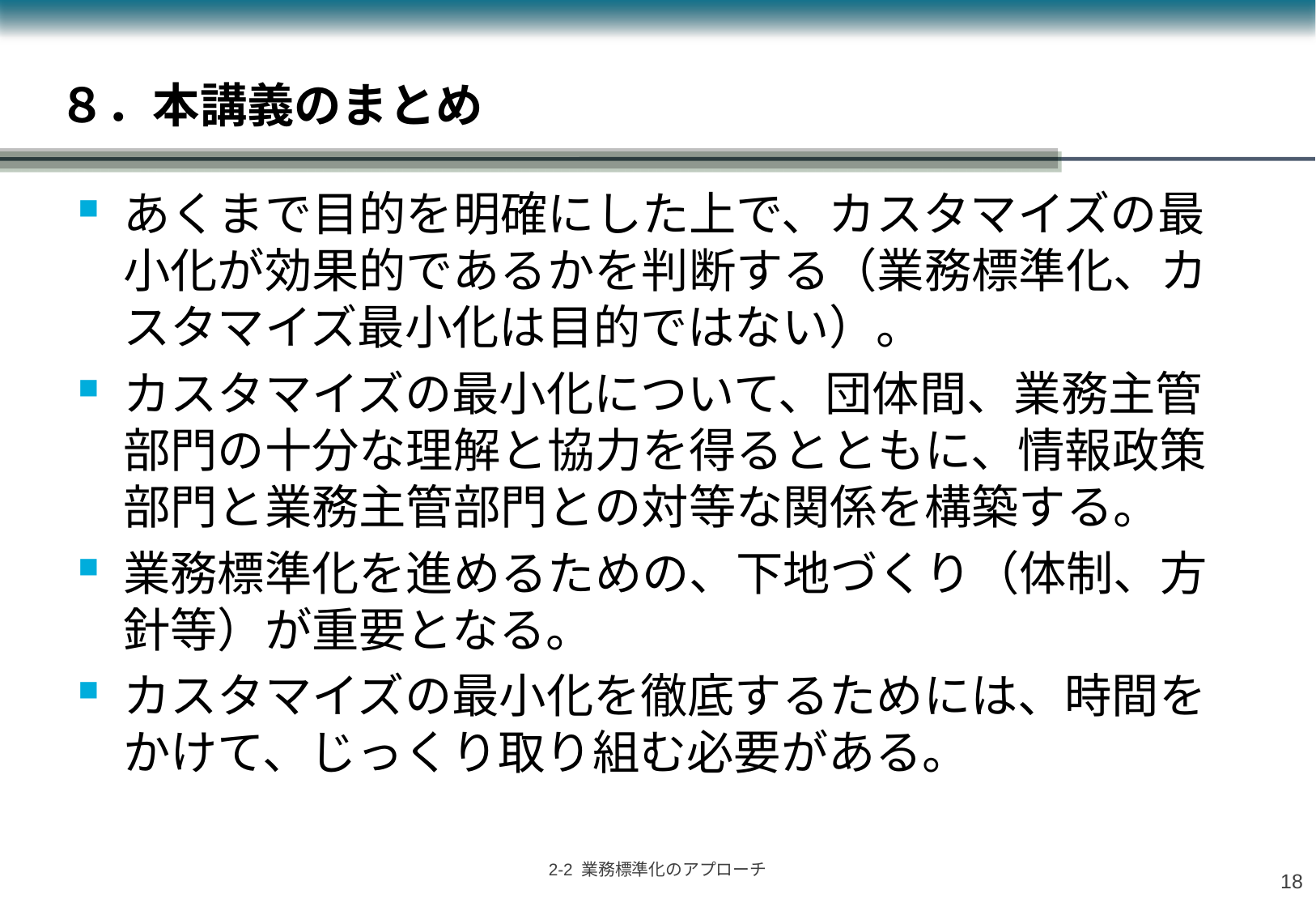

# ８．本講義のまとめ
あくまで目的を明確にした上で、カスタマイズの最小化が効果的であるかを判断する（業務標準化、カスタマイズ最小化は目的ではない）。
カスタマイズの最小化について、団体間、業務主管部門の十分な理解と協力を得るとともに、情報政策部門と業務主管部門との対等な関係を構築する。
業務標準化を進めるための、下地づくり（体制、方針等）が重要となる。
カスタマイズの最小化を徹底するためには、時間をかけて、じっくり取り組む必要がある。

18
2-2 業務標準化のアプローチ